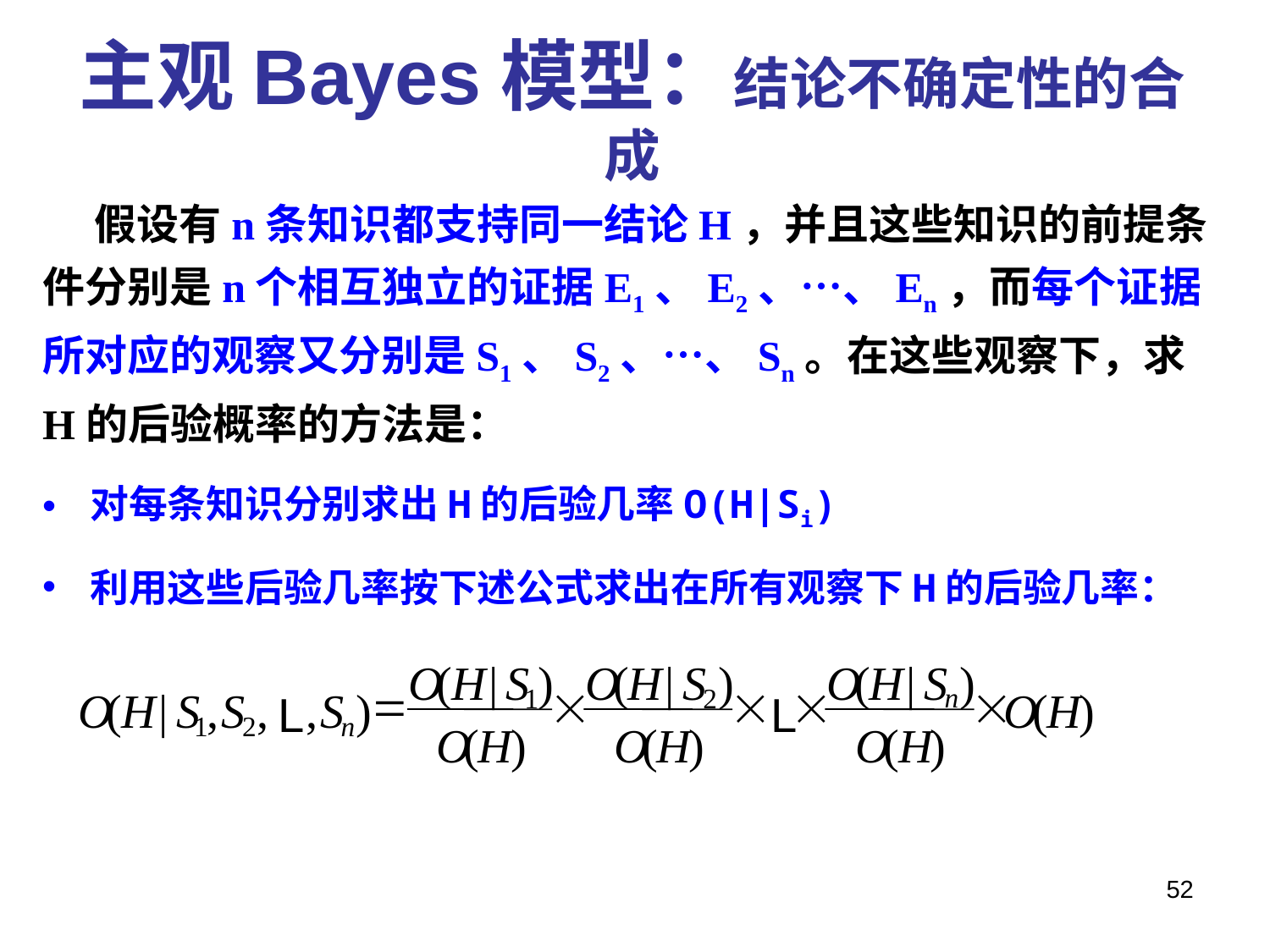

主观Bayes模型：结论不确定性的合成
　 假设有n条知识都支持同一结论H，并且这些知识的前提条件分别是n个相互独立的证据E1、E2、…、En，而每个证据所对应的观察又分别是S1、S2、…、Sn。在这些观察下，求H的后验概率的方法是：
对每条知识分别求出H的后验几率O(H|Si)
利用这些后验几率按下述公式求出在所有观察下H的后验几率：

O
(
H
|
S
)
O
(
H
|
S
)
O
(
H
|
S
)
=
×
×
×
×
n
O
(
H
|
S
,
S
,
,
S
)
1
2
O
(
H
)
L
L
1
2
n

O
(
H
)
O
(
H
)
O
(
H
)
52